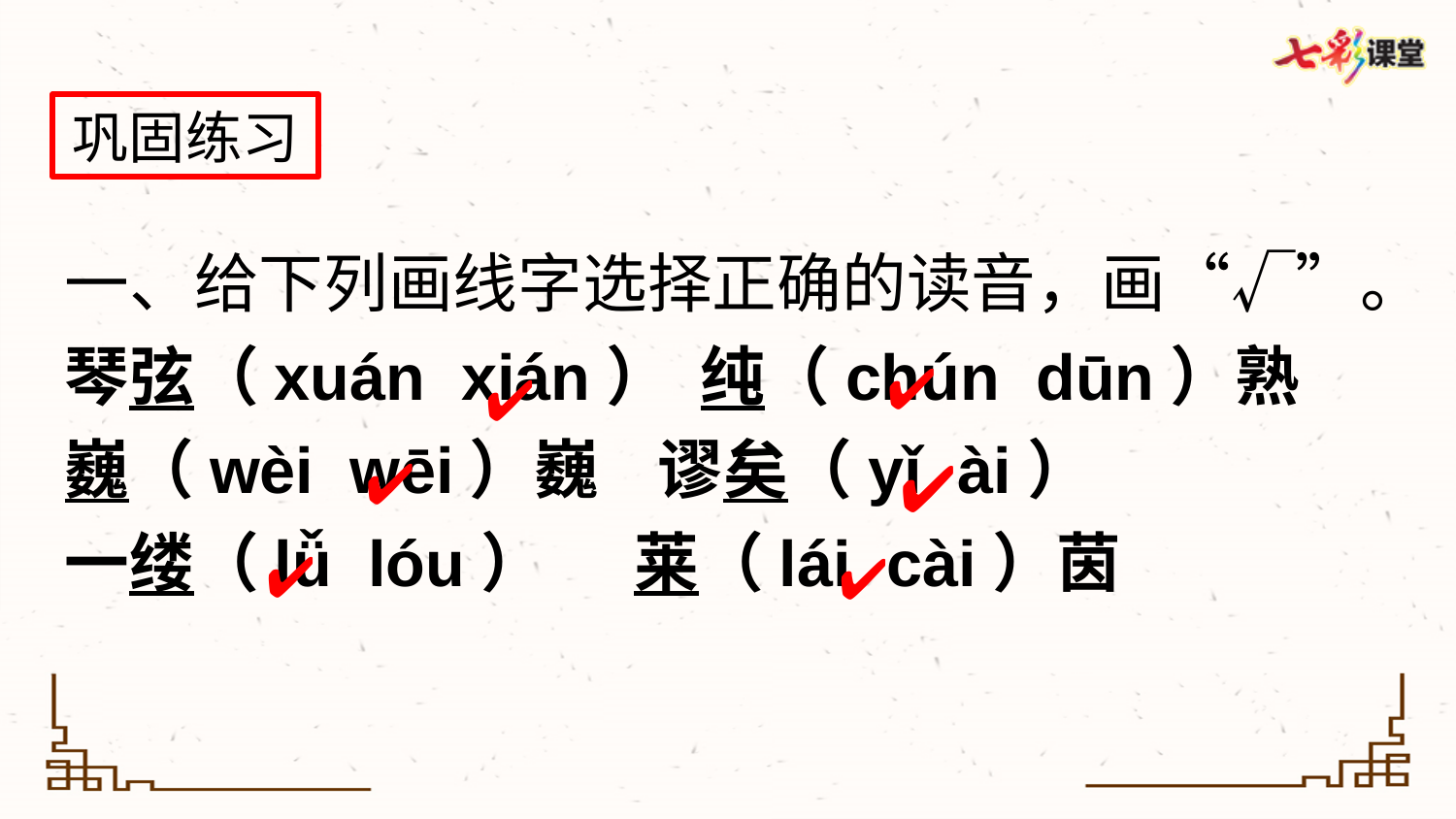

巩固练习
一、给下列画线字选择正确的读音，画“√”。
琴弦（xuán  xián）  纯（chún  dūn）熟
巍（wèi  wēi）巍    谬矣（yǐ  ài）
一缕（lǚ  lóu）      莱（lái  cài）茵
✔
✔
✔
✔
✔
✔